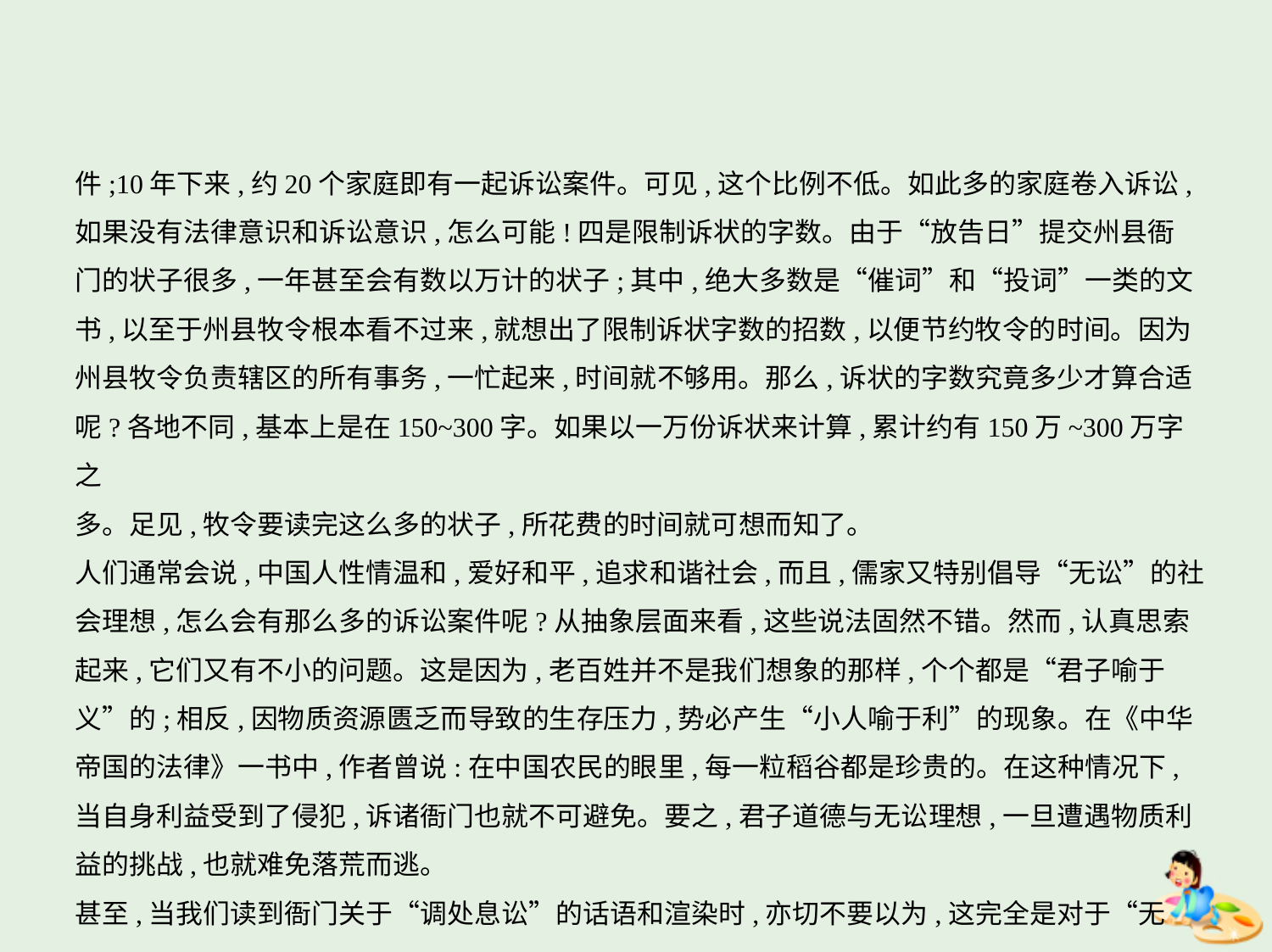

件;10年下来,约20个家庭即有一起诉讼案件。可见,这个比例不低。如此多的家庭卷入诉讼,
如果没有法律意识和诉讼意识,怎么可能!四是限制诉状的字数。由于“放告日”提交州县衙
门的状子很多,一年甚至会有数以万计的状子;其中,绝大多数是“催词”和“投词”一类的文
书,以至于州县牧令根本看不过来,就想出了限制诉状字数的招数,以便节约牧令的时间。因为
州县牧令负责辖区的所有事务,一忙起来,时间就不够用。那么,诉状的字数究竟多少才算合适
呢?各地不同,基本上是在150~300字。如果以一万份诉状来计算,累计约有150万~300万字之
多。足见,牧令要读完这么多的状子,所花费的时间就可想而知了。
人们通常会说,中国人性情温和,爱好和平,追求和谐社会,而且,儒家又特别倡导“无讼”的社
会理想,怎么会有那么多的诉讼案件呢?从抽象层面来看,这些说法固然不错。然而,认真思索
起来,它们又有不小的问题。这是因为,老百姓并不是我们想象的那样,个个都是“君子喻于
义”的;相反,因物质资源匮乏而导致的生存压力,势必产生“小人喻于利”的现象。在《中华
帝国的法律》一书中,作者曾说:在中国农民的眼里,每一粒稻谷都是珍贵的。在这种情况下,
当自身利益受到了侵犯,诉诸衙门也就不可避免。要之,君子道德与无讼理想,一旦遭遇物质利
益的挑战,也就难免落荒而逃。
甚至,当我们读到衙门关于“调处息讼”的话语和渲染时,亦切不要以为,这完全是对于“无